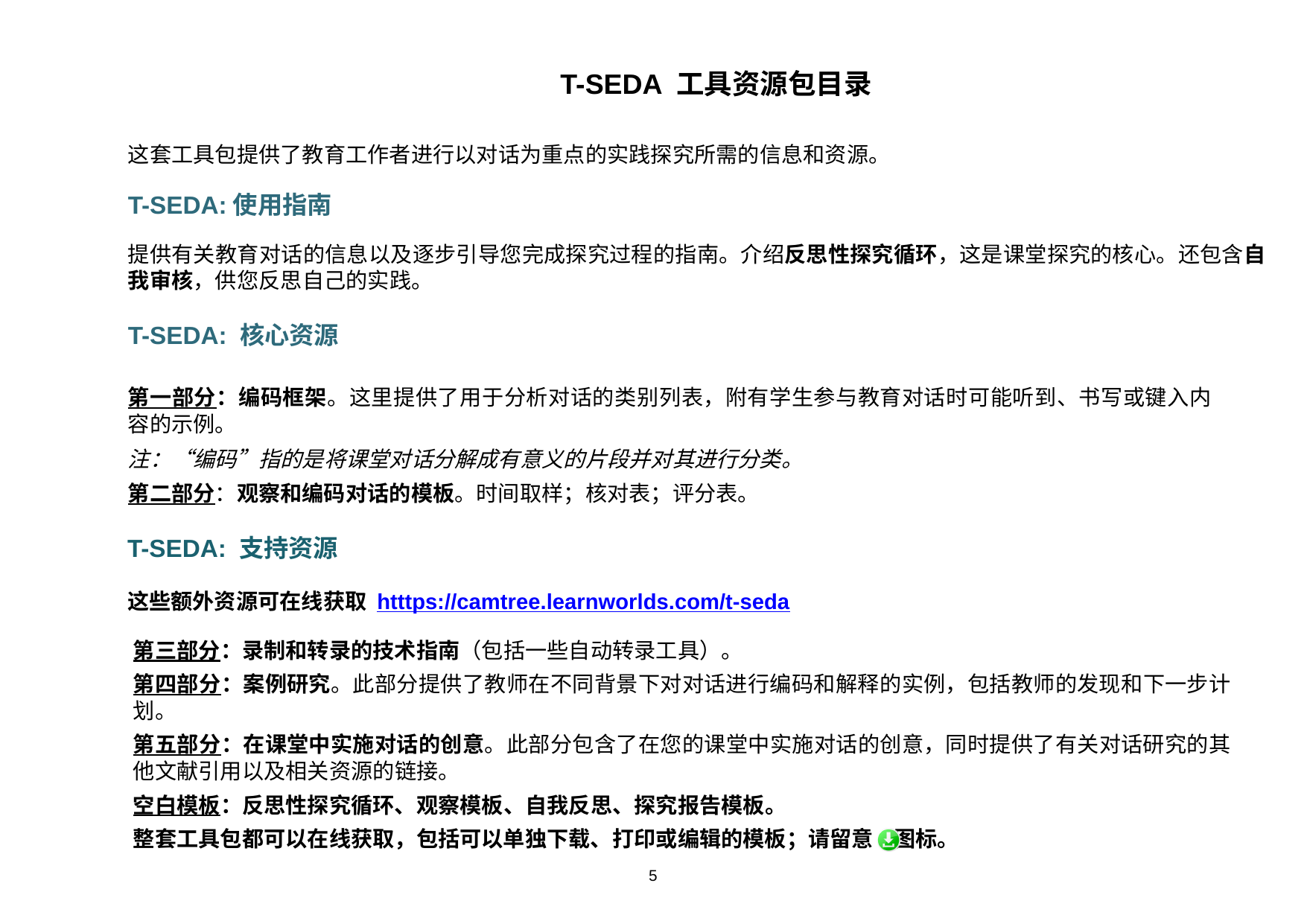

T-SEDA 工具资源包目录

这套工具包提供了教育工作者进行以对话为重点的实践探究所需的信息和资源。
T-SEDA:使用指南
提供有关教育对话的信息以及逐步引导您完成探究过程的指南。介绍反思性探究循环，这是课堂探究的核心。还包含自我审核，供您反思自己的实践。

T-SEDA: 核心资源

第一部分：编码框架。这里提供了用于分析对话的类别列表，附有学生参与教育对话时可能听到、书写或键入内容的示例。
注：“编码”指的是将课堂对话分解成有意义的片段并对其进行分类。
第二部分：观察和编码对话的模板。时间取样；核对表；评分表。

T-SEDA: 支持资源

这些额外资源可在线获取 htttps://camtree.learnworlds.com/t-seda
第三部分：录制和转录的技术指南（包括一些自动转录工具）。
第四部分：案例研究。此部分提供了教师在不同背景下对对话进行编码和解释的实例，包括教师的发现和下一步计划。
第五部分：在课堂中实施对话的创意。此部分包含了在您的课堂中实施对话的创意，同时提供了有关对话研究的其他文献引用以及相关资源的链接。
空白模板：反思性探究循环、观察模板、自我反思、探究报告模板。
整套工具包都可以在线获取，包括可以单独下载、打印或编辑的模板；请留意    图标。

5